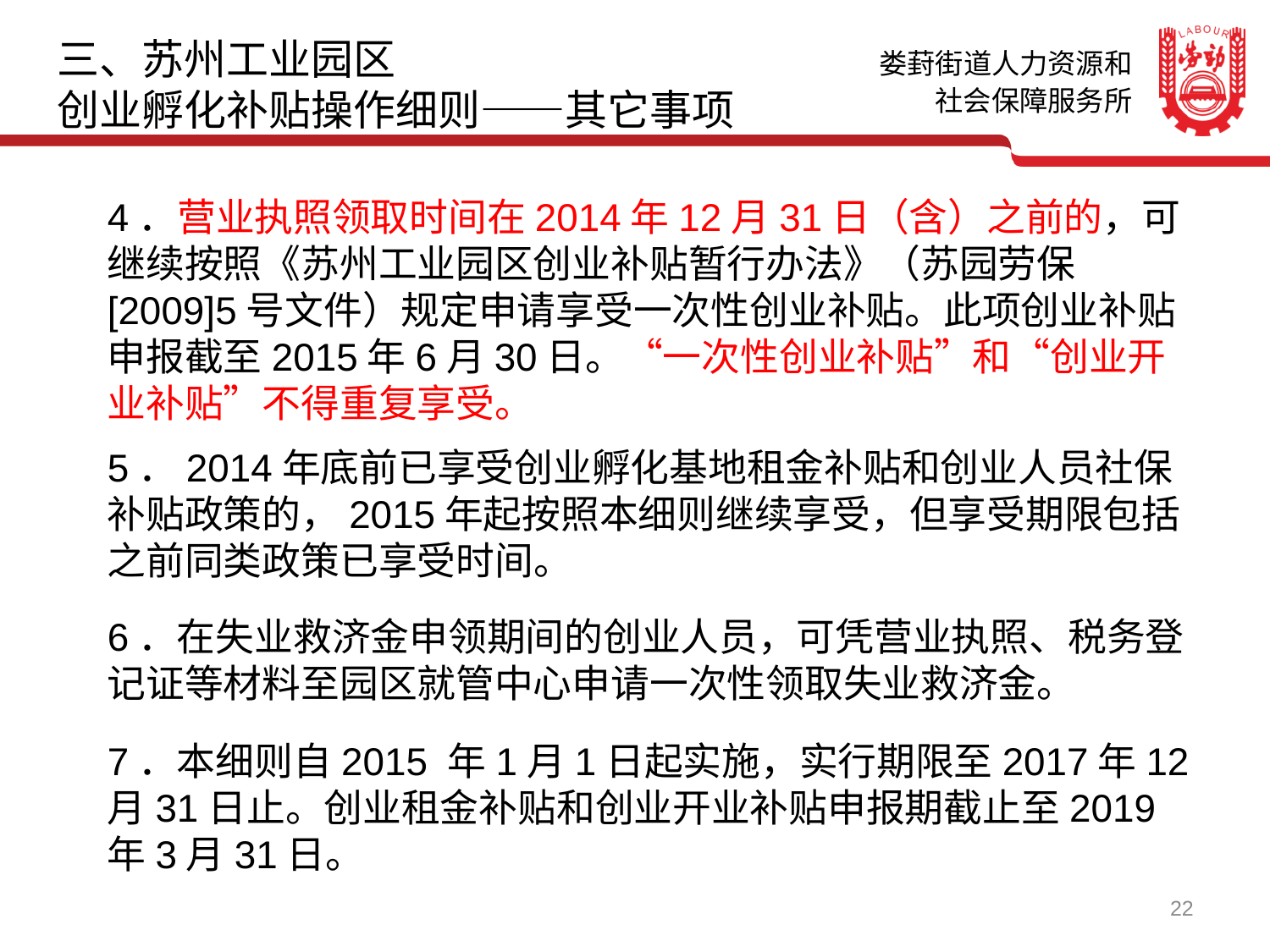

三、苏州工业园区
创业孵化补贴操作细则——其它事项
4．营业执照领取时间在2014年12月31日（含）之前的，可继续按照《苏州工业园区创业补贴暂行办法》（苏园劳保[2009]5号文件）规定申请享受一次性创业补贴。此项创业补贴申报截至2015年6月30日。“一次性创业补贴”和“创业开业补贴”不得重复享受。
5．2014年底前已享受创业孵化基地租金补贴和创业人员社保补贴政策的，2015年起按照本细则继续享受，但享受期限包括之前同类政策已享受时间。
6．在失业救济金申领期间的创业人员，可凭营业执照、税务登记证等材料至园区就管中心申请一次性领取失业救济金。
7．本细则自2015 年1月1日起实施，实行期限至2017年12月31日止。创业租金补贴和创业开业补贴申报期截止至2019年3月31日。
22